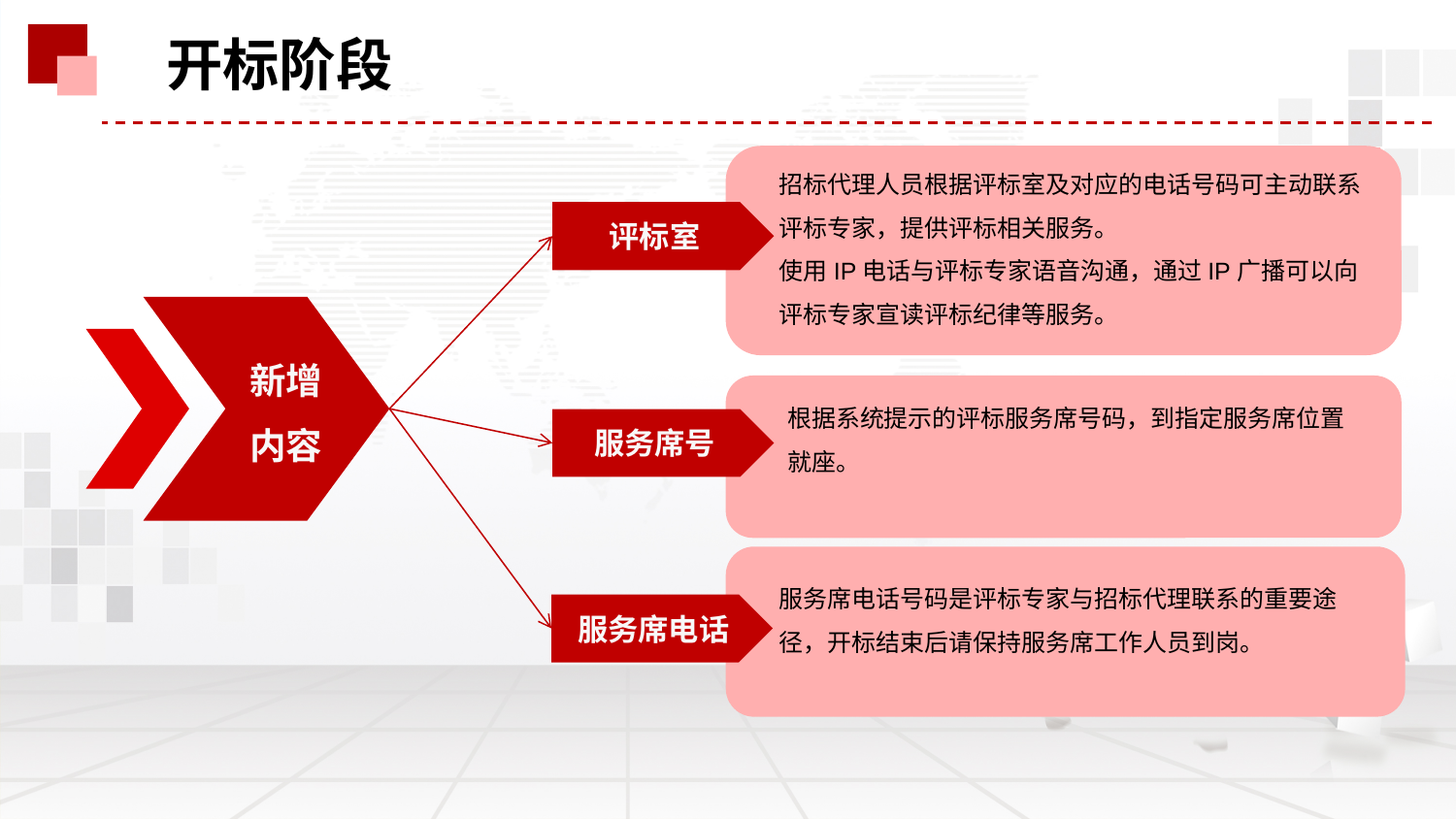

开标阶段

招标代理人员根据评标室及对应的电话号码可主动联系评标专家，提供评标相关服务。
使用IP电话与评标专家语音沟通，通过IP广播可以向评标专家宣读评标纪律等服务。
评标室

新增
内容

根据系统提示的评标服务席号码，到指定服务席位置就座。
服务席号

服务席电话号码是评标专家与招标代理联系的重要途
径，开标结束后请保持服务席工作人员到岗。
服务席电话